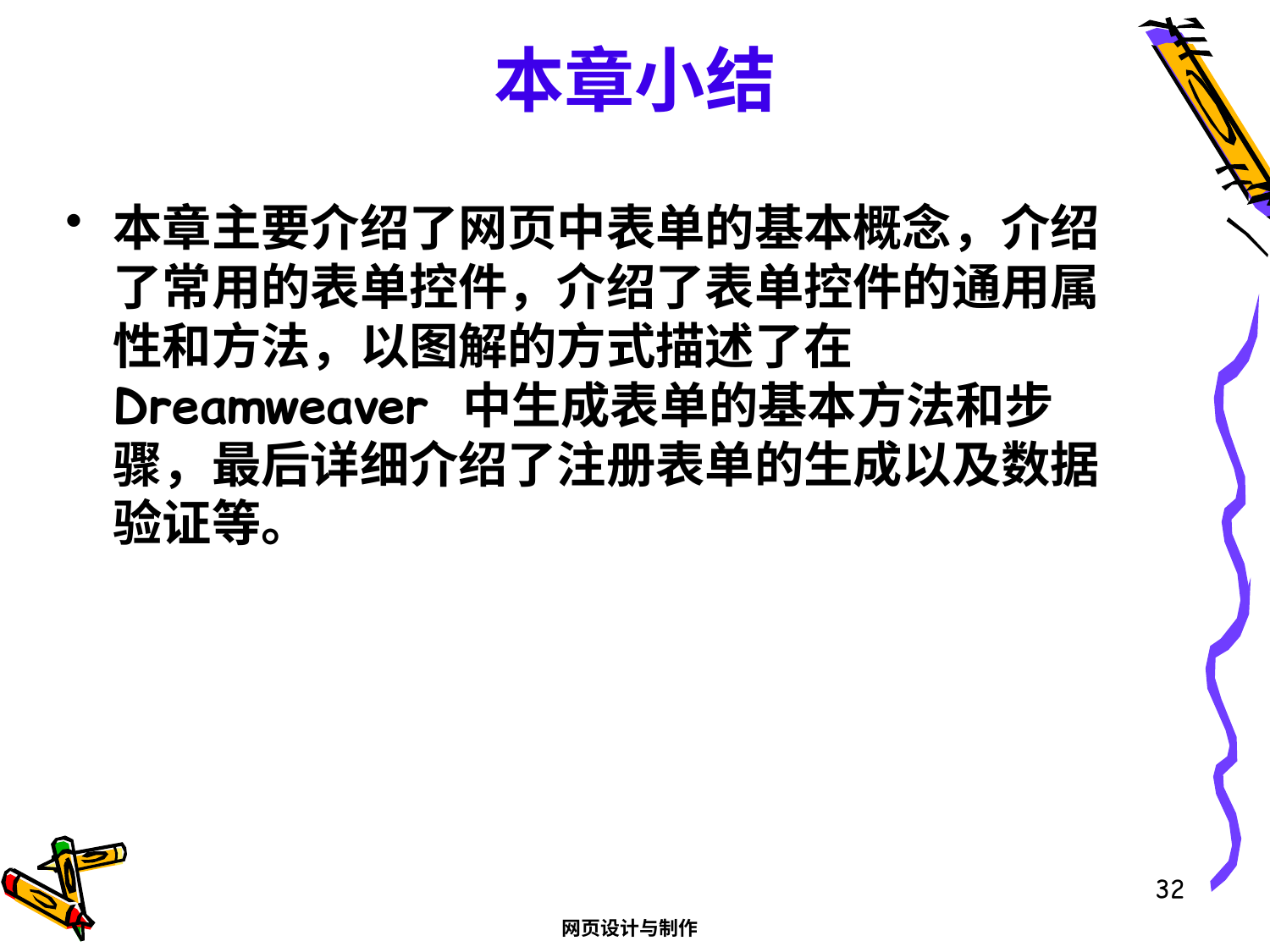

# 本章小结
本章主要介绍了网页中表单的基本概念，介绍了常用的表单控件，介绍了表单控件的通用属性和方法，以图解的方式描述了在Dreamweaver 中生成表单的基本方法和步骤，最后详细介绍了注册表单的生成以及数据验证等。
32
网页设计与制作